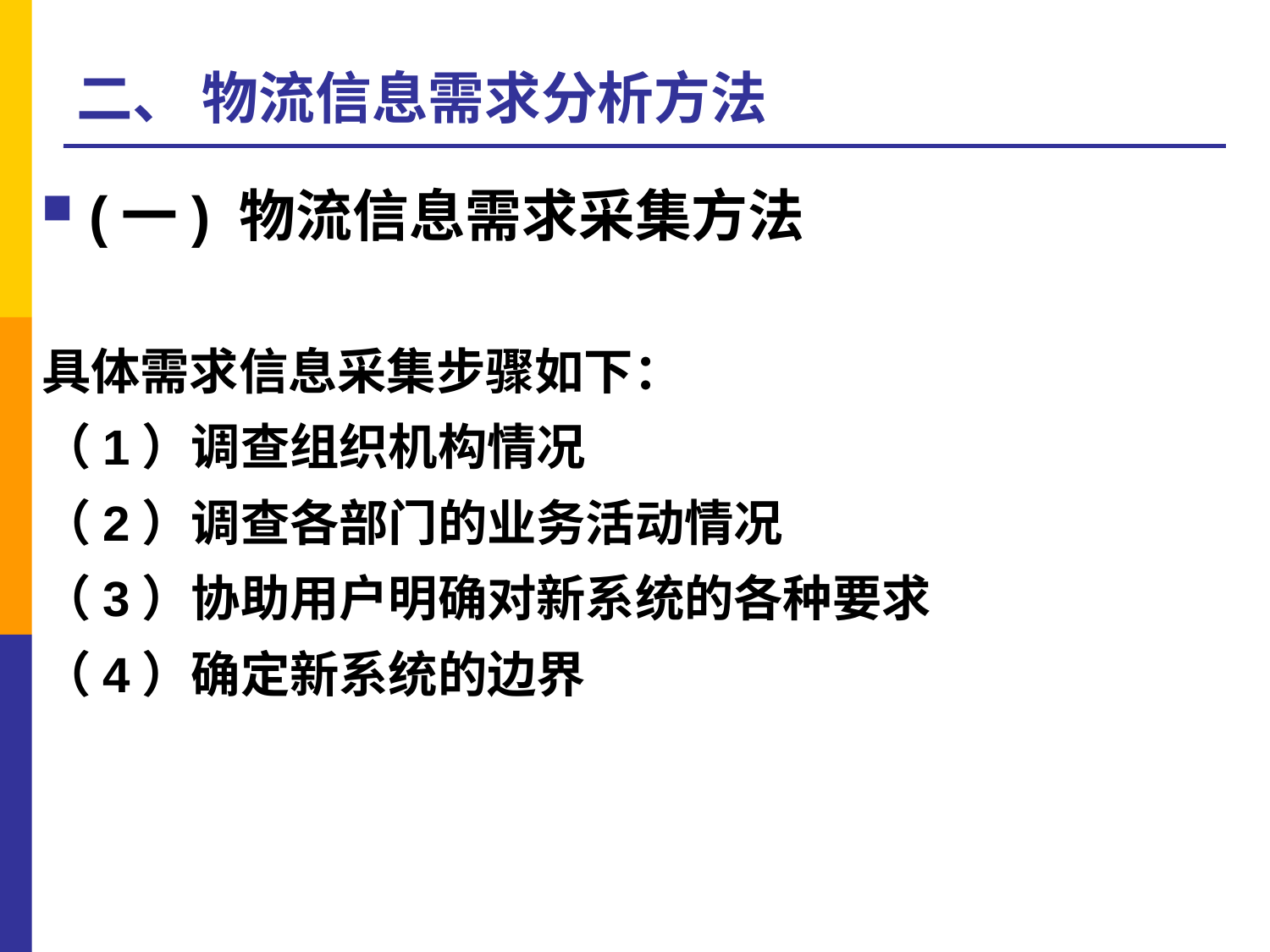

# 二、 物流信息需求分析方法
(一) 物流信息需求采集方法

具体需求信息采集步骤如下：
（1）调查组织机构情况
（2）调查各部门的业务活动情况
（3）协助用户明确对新系统的各种要求
（4）确定新系统的边界